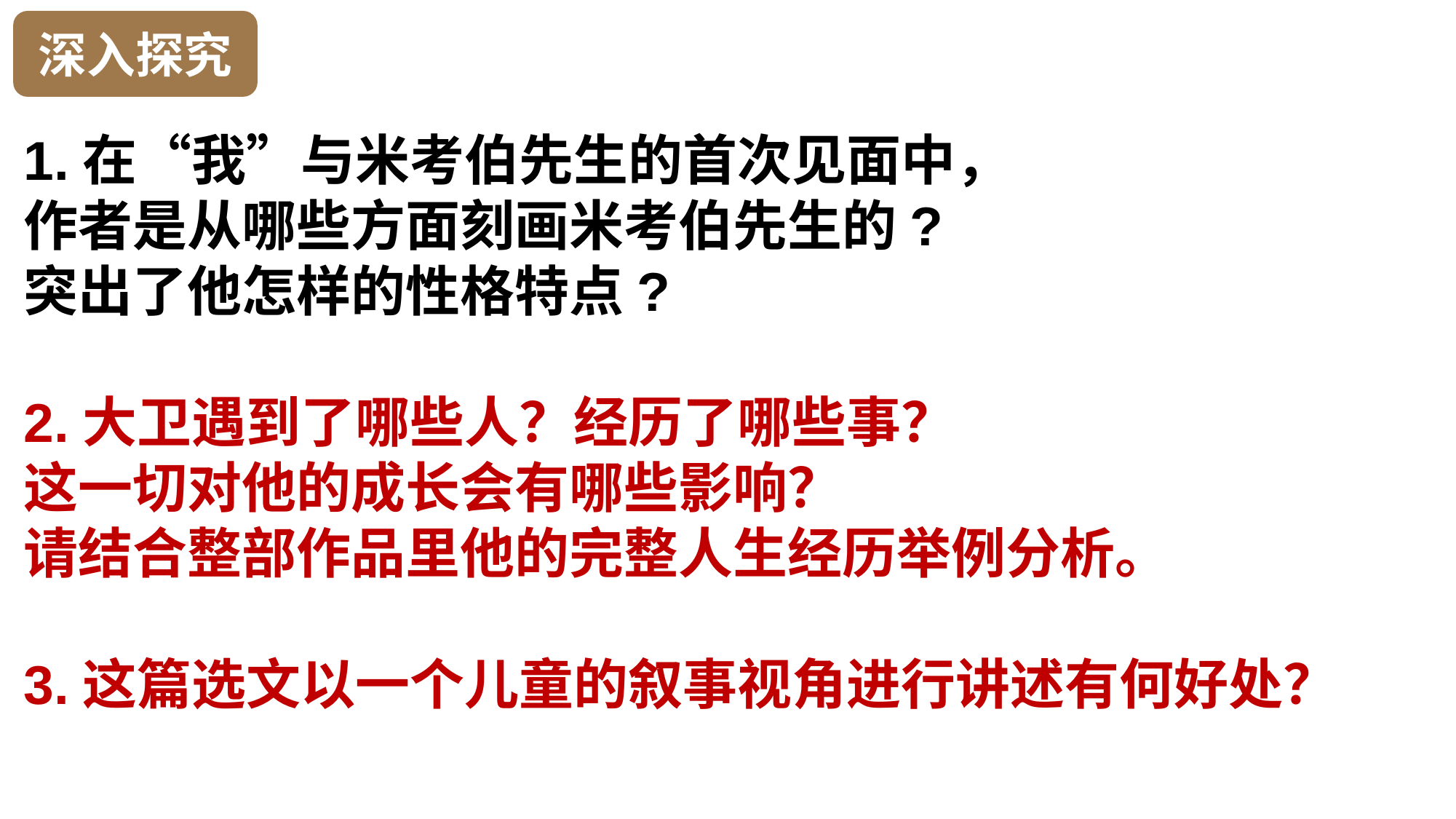

深入探究
1.在“我”与米考伯先生的首次见面中，
作者是从哪些方面刻画米考伯先生的?
突出了他怎样的性格特点?

2.大卫遇到了哪些人？经历了哪些事？
这一切对他的成长会有哪些影响？
请结合整部作品里他的完整人生经历举例分析。

3.这篇选文以一个儿童的叙事视角进行讲述有何好处？